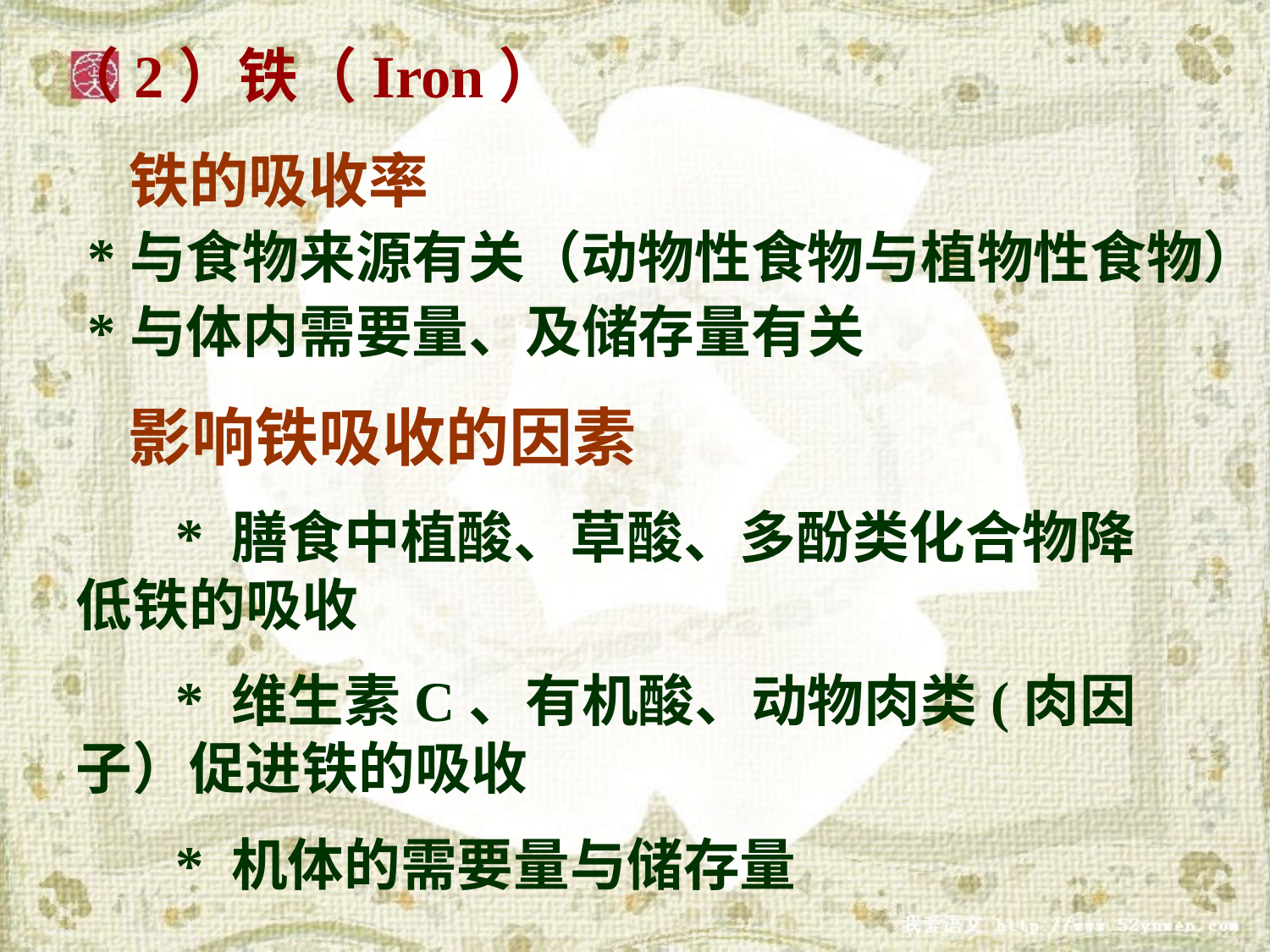

（2）铁（Iron）
  铁的吸收率
*与食物来源有关（动物性食物与植物性食物）
*与体内需要量、及储存量有关
   影响铁吸收的因素
       * 膳食中植酸、草酸、多酚类化合物降低铁的吸收
       * 维生素C、有机酸、动物肉类(肉因子）促进铁的吸收
       * 机体的需要量与储存量